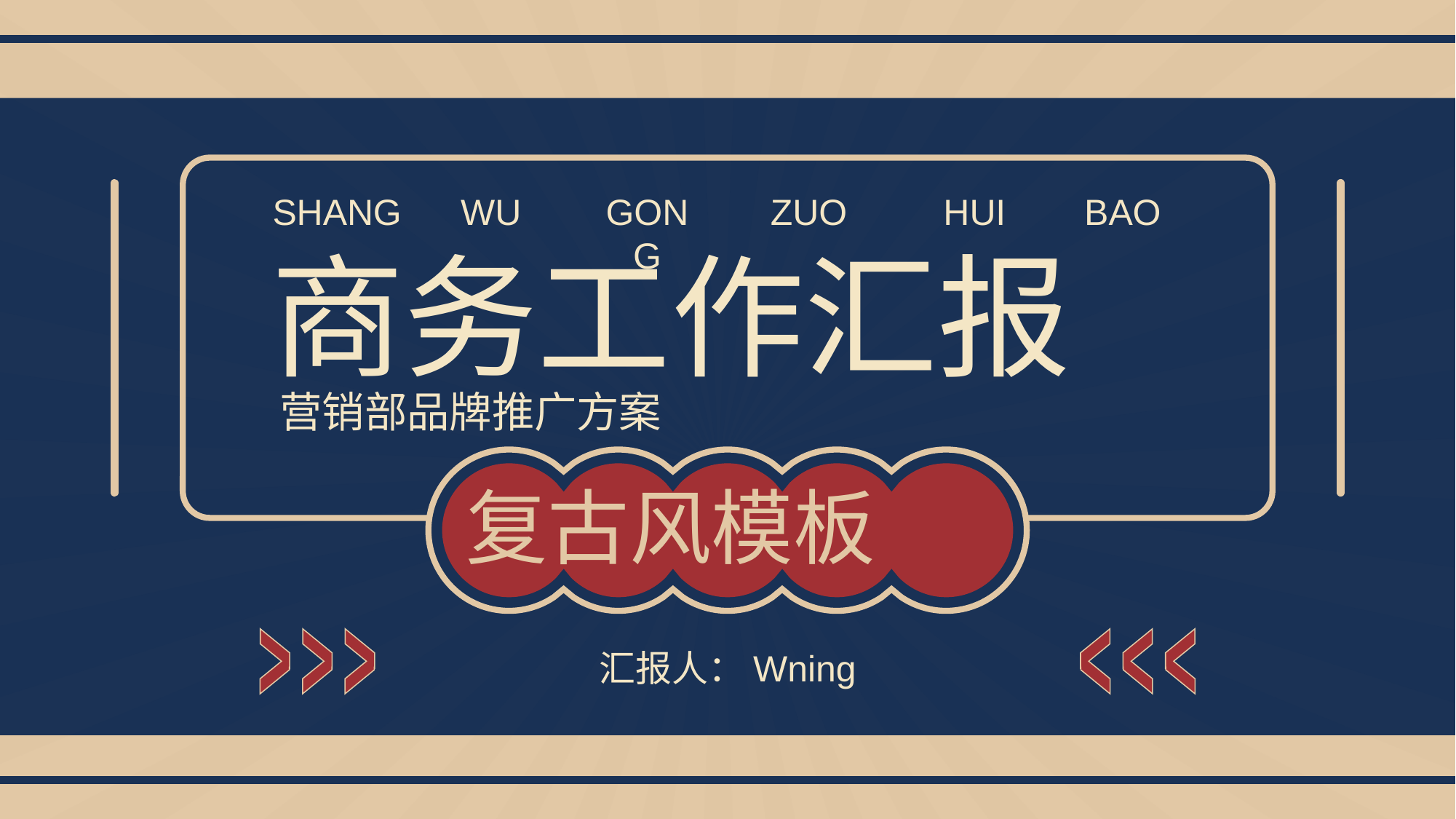

SHANG
WU
GONG
ZUO
HUI
BAO
商务工作汇报
营销部品牌推广方案
复古风模板
汇报人：Wning